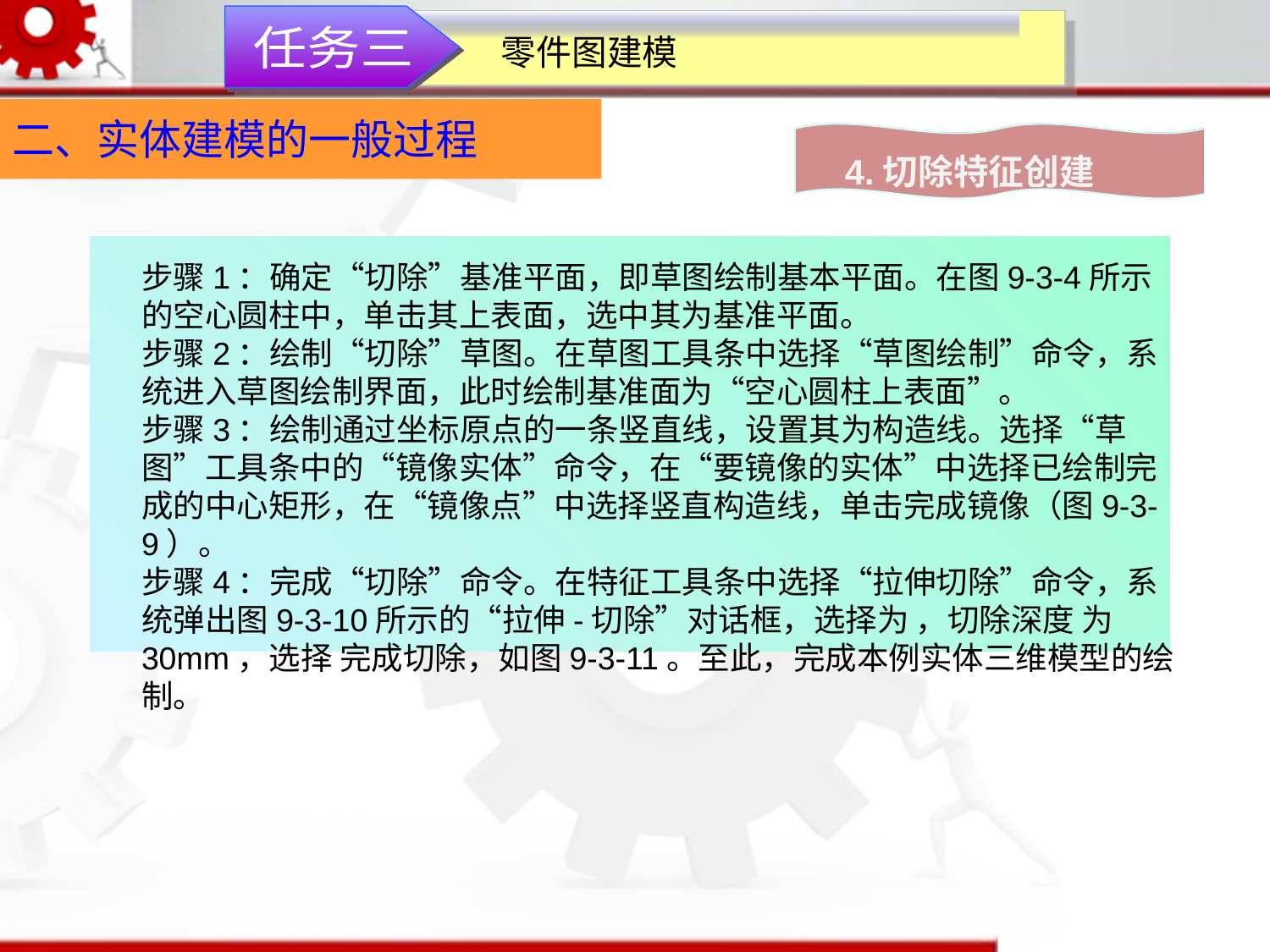

零件图建模
任务三
二、实体建模的一般过程

4.切除特征创建

步骤1：确定“切除”基准平面，即草图绘制基本平面。在图9-3-4所示的空心圆柱中，单击其上表面，选中其为基准平面。
步骤2：绘制“切除”草图。在草图工具条中选择“草图绘制”命令，系统进入草图绘制界面，此时绘制基准面为“空心圆柱上表面”。
步骤3：绘制通过坐标原点的一条竖直线，设置其为构造线。选择“草图”工具条中的“镜像实体”命令，在“要镜像的实体”中选择已绘制完成的中心矩形，在“镜像点”中选择竖直构造线，单击完成镜像（图9-3-9）。
步骤4：完成“切除”命令。在特征工具条中选择“拉伸切除”命令，系统弹出图9-3-10所示的“拉伸-切除”对话框，选择为 ，切除深度 为30mm，选择 完成切除，如图9-3-11。至此，完成本例实体三维模型的绘制。